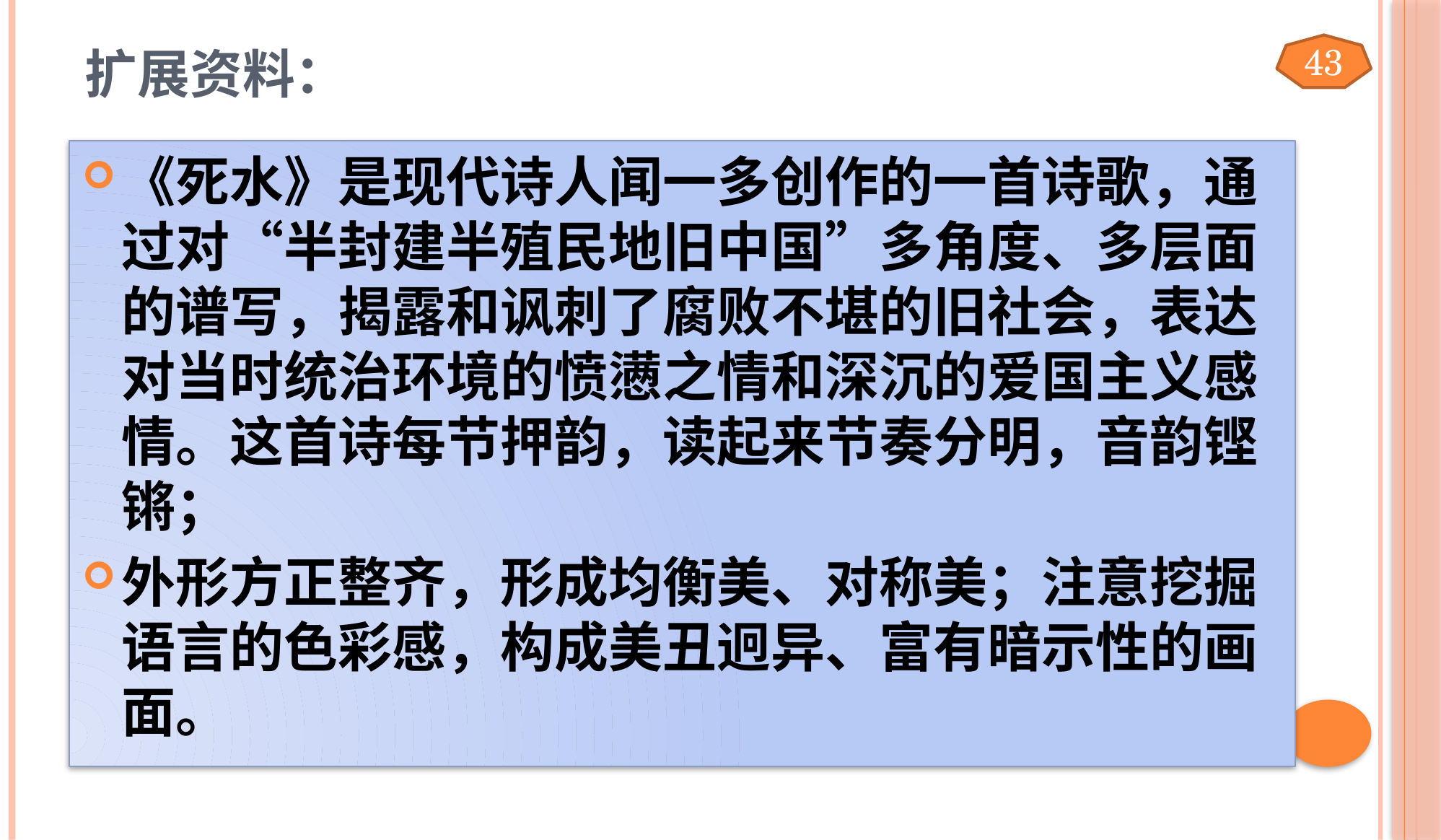

# 扩展资料：
43
《死水》是现代诗人闻一多创作的一首诗歌，通过对“半封建半殖民地旧中国”多角度、多层面的谱写，揭露和讽刺了腐败不堪的旧社会，表达对当时统治环境的愤懑之情和深沉的爱国主义感情。这首诗每节押韵，读起来节奏分明，音韵铿锵；
外形方正整齐，形成均衡美、对称美；注意挖掘语言的色彩感，构成美丑迥异、富有暗示性的画面。